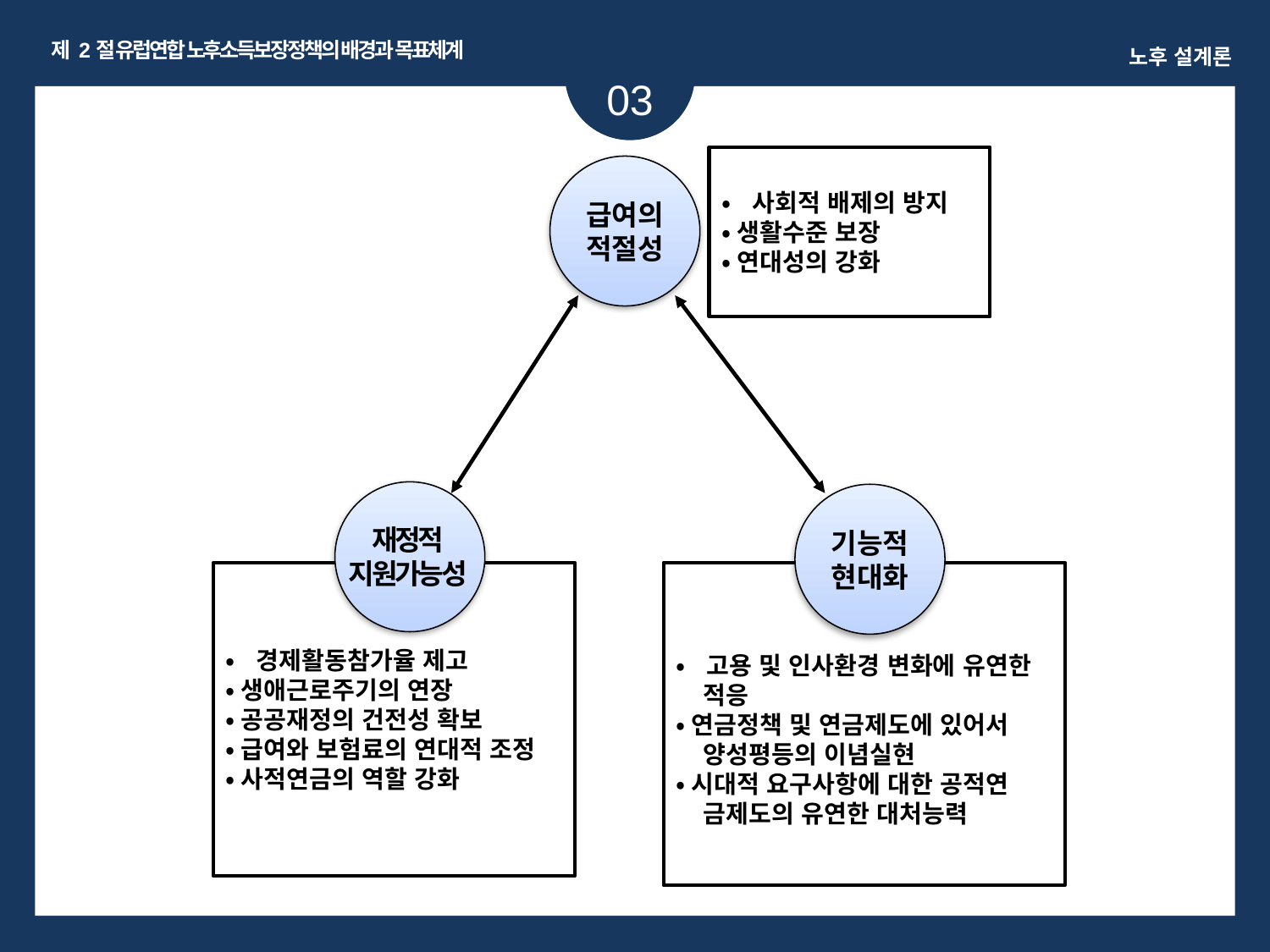

제 2절 유럽연합 노후소득보장정책의 배경과 목표체계
노후 설계론
03
ㅏㅏ
•사회적 배제의 방지
•생활수준 보장
•연대성의 강화
급여의
적절성

기능적
현대화

재정적
지원가능성

•고용 및 인사환경 변화에 유연한
   적응
•연금정책 및 연금제도에 있어서
   양성평등의 이념실현
•시대적 요구사항에 대한 공적연
   금제도의 유연한 대처능력
•경제활동참가율 제고
•생애근로주기의 연장
•공공재정의 건전성 확보
•급여와 보험료의 연대적 조정
•사적연금의 역할 강화